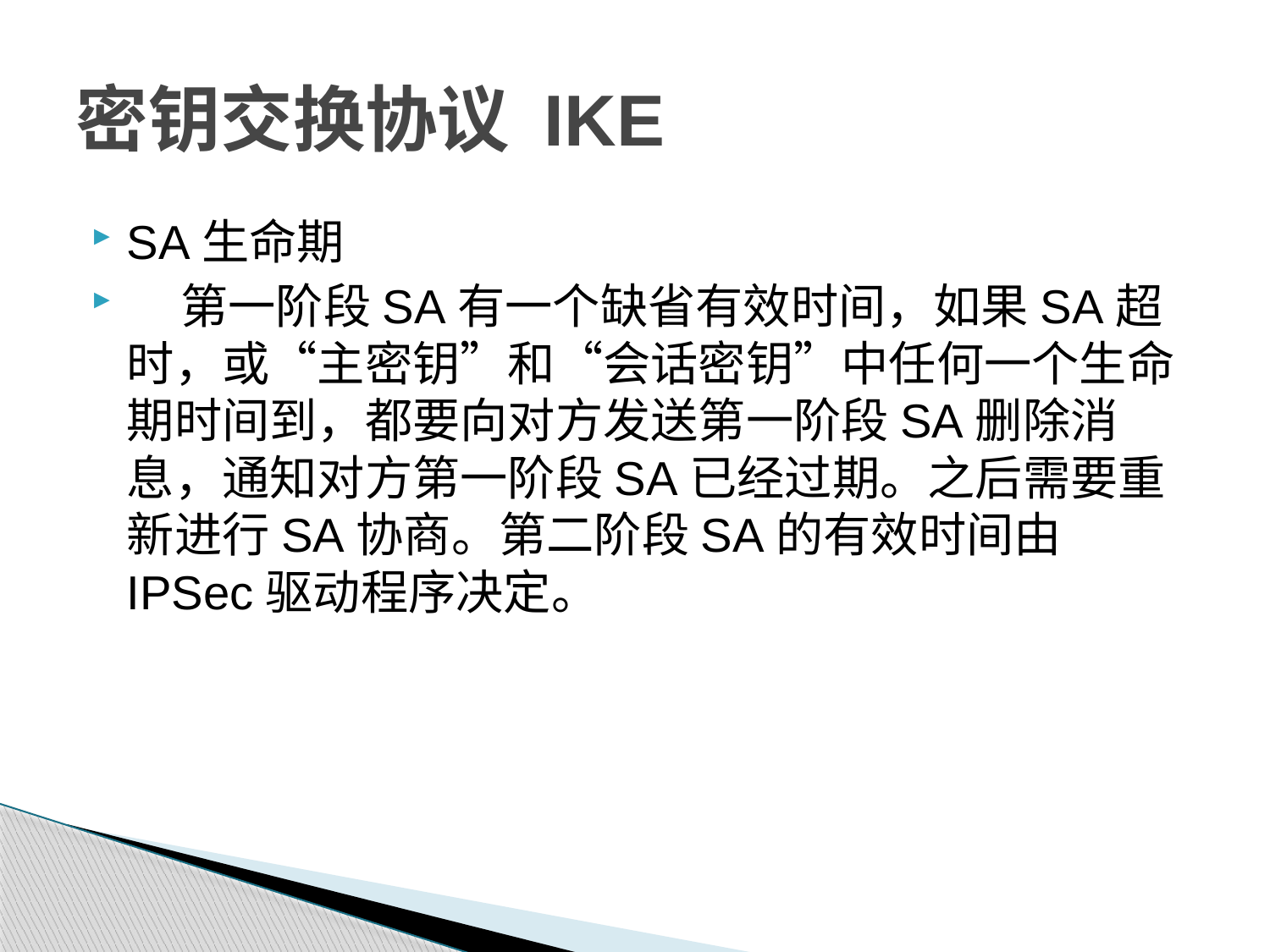

# 密钥交换协议 IKE
SA生命期
    第一阶段SA有一个缺省有效时间，如果SA超时，或“主密钥”和“会话密钥”中任何一个生命期时间到，都要向对方发送第一阶段SA删除消息，通知对方第一阶段SA已经过期。之后需要重新进行SA协商。第二阶段SA的有效时间由IPSec驱动程序决定。